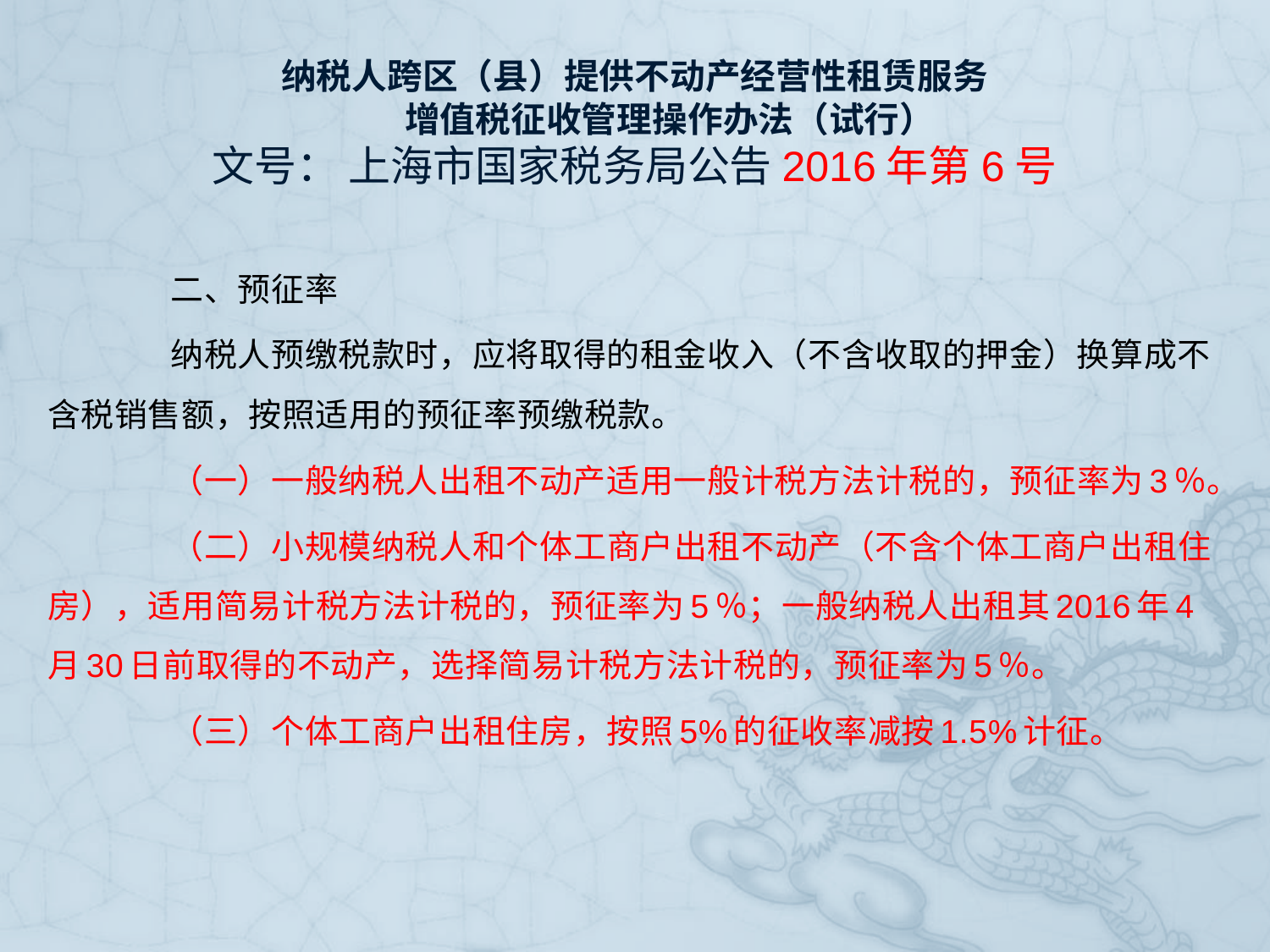

# 纳税人跨区（县）提供不动产经营性租赁服务 　　增值税征收管理操作办法（试行） 文号： 上海市国家税务局公告2016年第6号

　　二、预征率
　　纳税人预缴税款时，应将取得的租金收入（不含收取的押金）换算成不含税销售额，按照适用的预征率预缴税款。
　　（一）一般纳税人出租不动产适用一般计税方法计税的，预征率为3％。
　　（二）小规模纳税人和个体工商户出租不动产（不含个体工商户出租住房），适用简易计税方法计税的，预征率为5％；一般纳税人出租其2016年4月30日前取得的不动产，选择简易计税方法计税的，预征率为5％。
　　（三）个体工商户出租住房，按照5%的征收率减按1.5%计征。